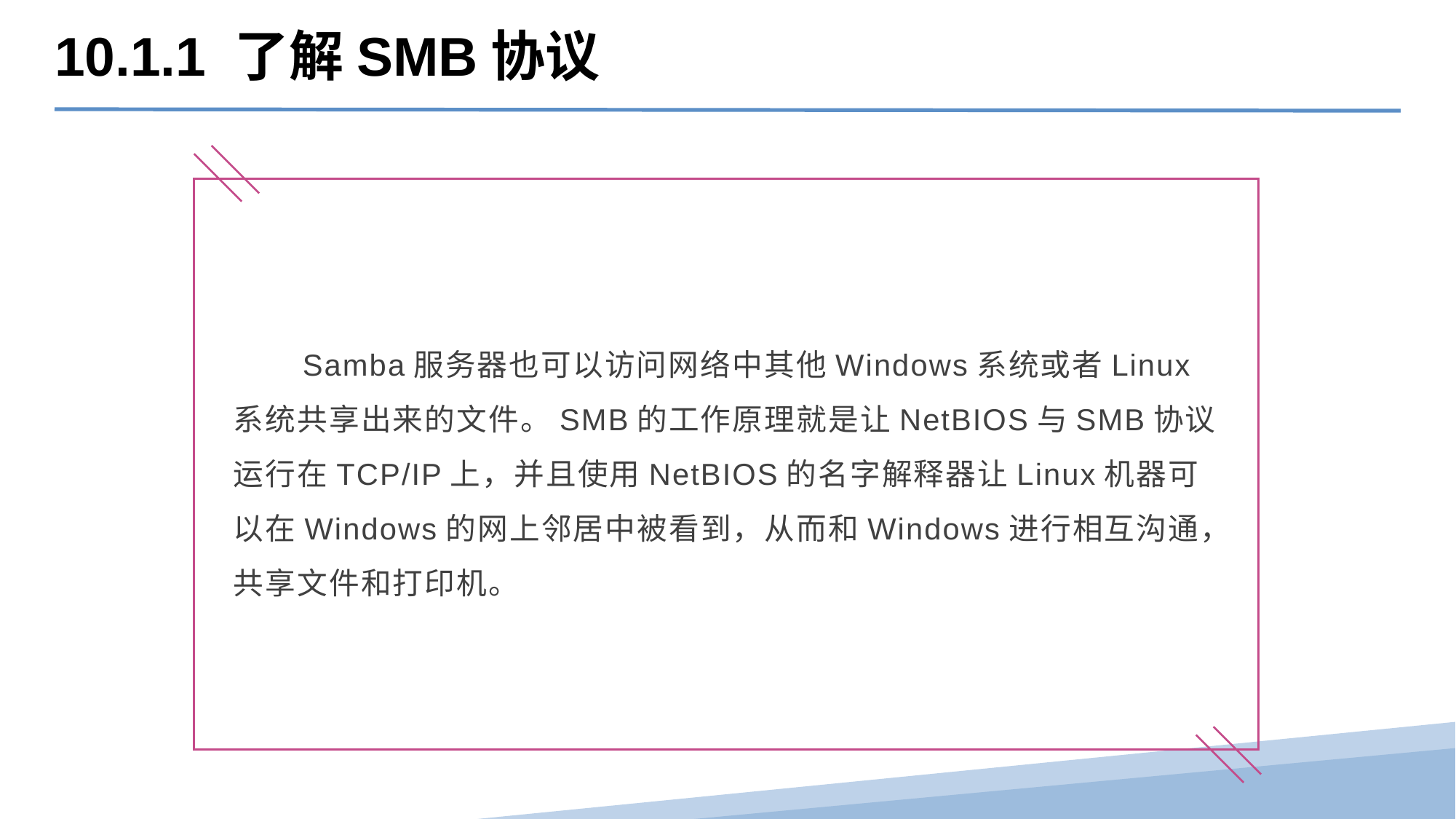

10.1.1 了解SMB协议

       Samba服务器也可以访问网络中其他Windows系统或者Linux系统共享出来的文件。SMB的工作原理就是让NetBIOS与SMB协议运行在TCP/IP上，并且使用NetBIOS的名字解释器让Linux机器可以在Windows的网上邻居中被看到，从而和Windows进行相互沟通，共享文件和打印机。